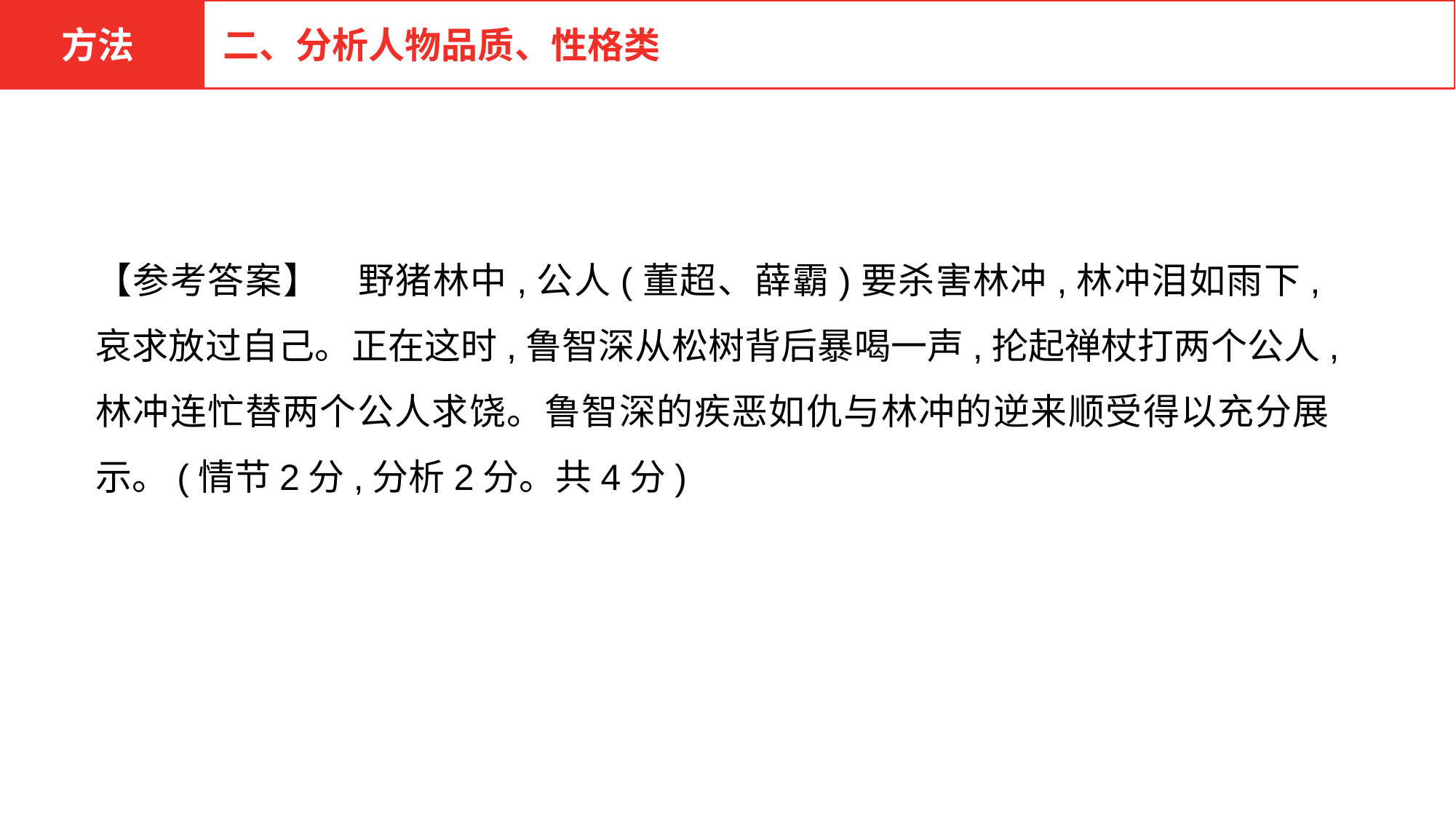

方法
二、分析人物品质、性格类
【参考答案】　野猪林中,公人(董超、薛霸)要杀害林冲,林冲泪如雨下,哀求放过自己。正在这时,鲁智深从松树背后暴喝一声,抡起禅杖打两个公人,林冲连忙替两个公人求饶。鲁智深的疾恶如仇与林冲的逆来顺受得以充分展示。(情节2分,分析2分。共4分)